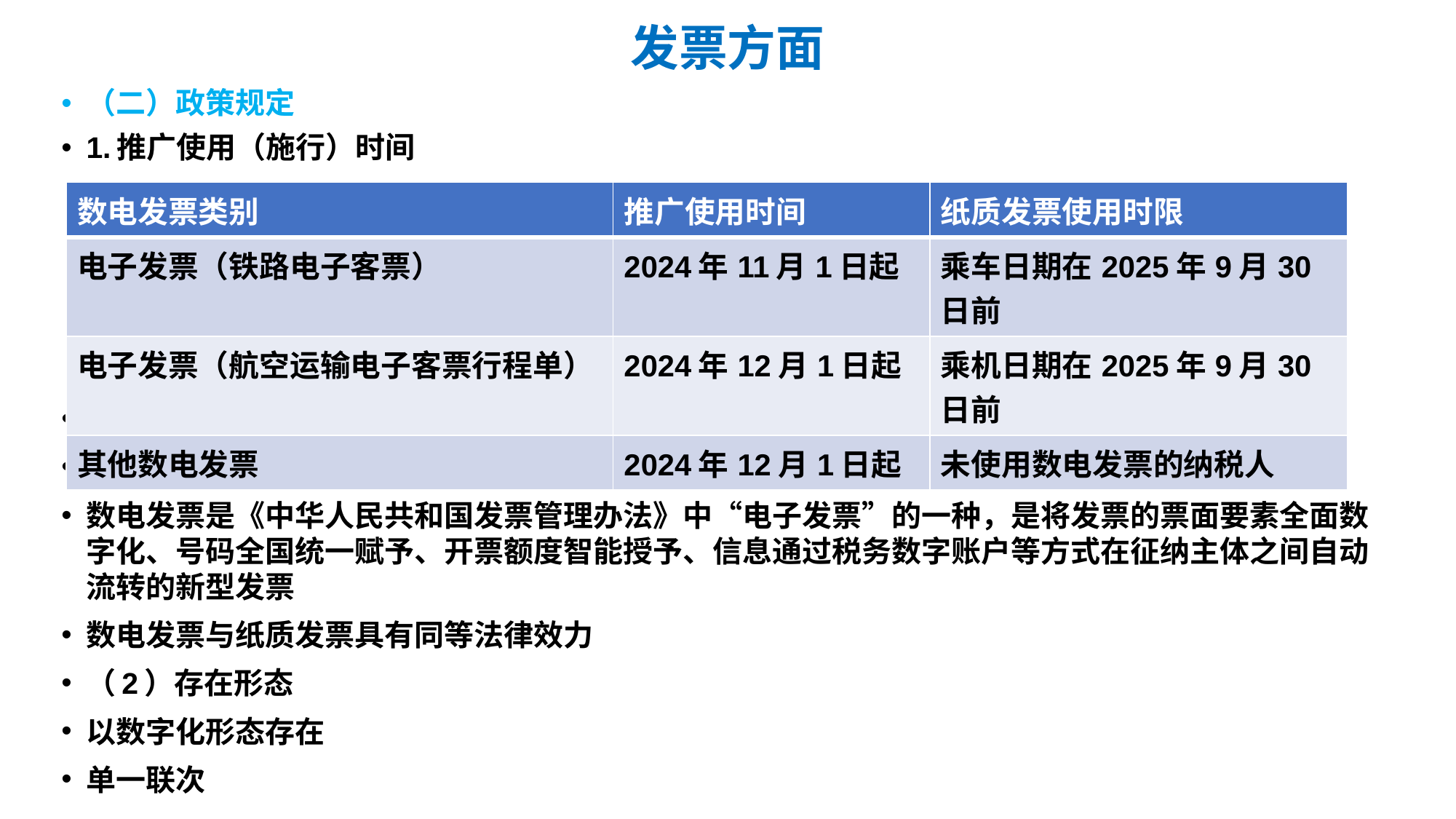

# 发票方面
（二）政策规定
1.推广使用（施行）时间

2.数电发票的概念和存在形态
（1）概念
数电发票是《中华人民共和国发票管理办法》中“电子发票”的一种，是将发票的票面要素全面数字化、号码全国统一赋予、开票额度智能授予、信息通过税务数字账户等方式在征纳主体之间自动流转的新型发票
数电发票与纸质发票具有同等法律效力
（2）存在形态
以数字化形态存在
单一联次
| 数电发票类别 | 推广使用时间 | 纸质发票使用时限 |
| --- | --- | --- |
| 电子发票（铁路电子客票） | 2024年11月1日起 | 乘车日期在2025年9月30日前 |
| 电子发票（航空运输电子客票行程单） | 2024年12月1日起 | 乘机日期在2025年9月30日前 |
| 其他数电发票 | 2024年12月1日起 | 未使用数电发票的纳税人 |